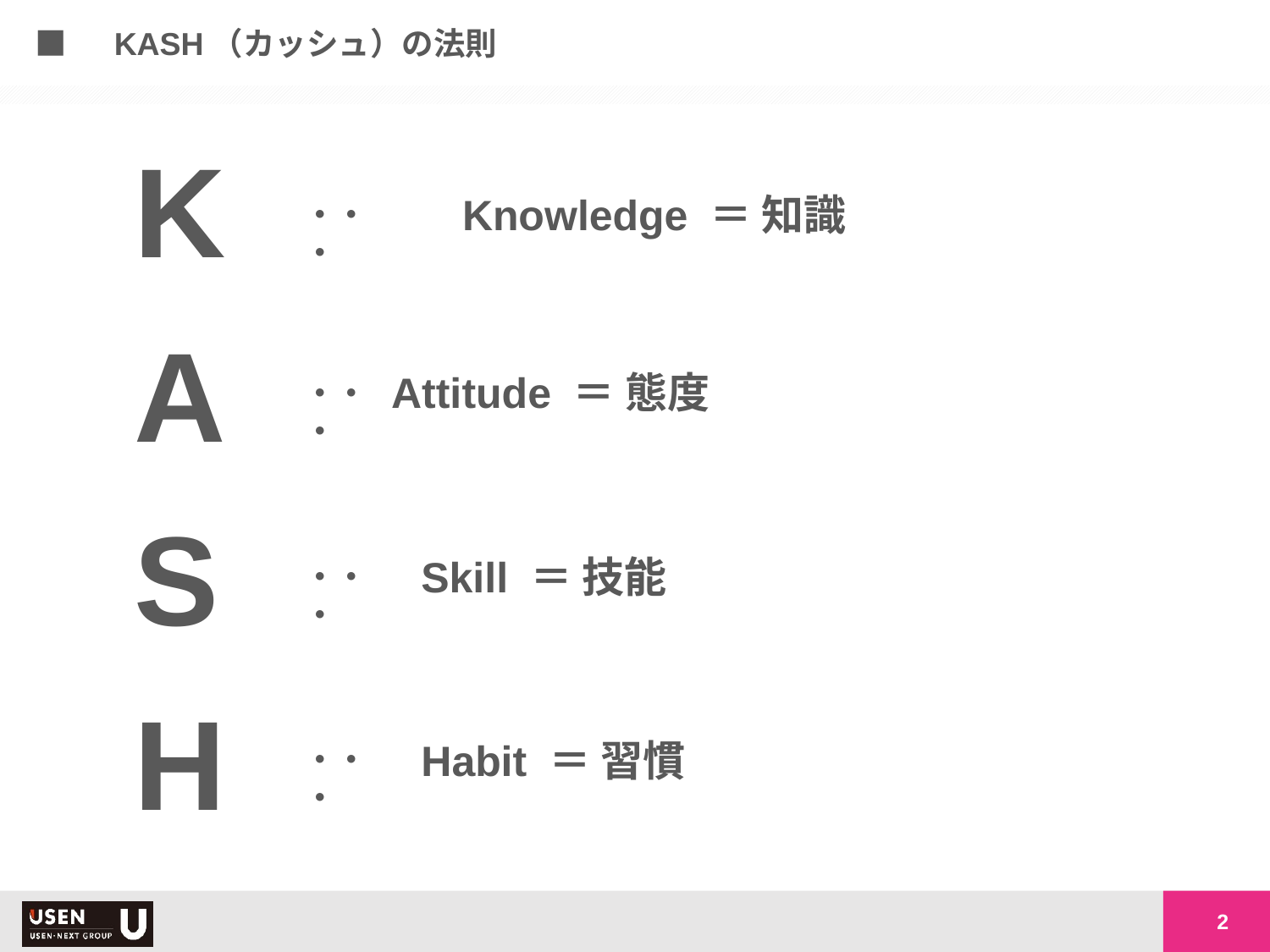

■　KASH（カッシュ）の法則
K
　　　　Knowledge ＝ 知識
・・・
A
Attitude ＝ 態度
・・・
S
　Skill ＝ 技能
・・・
H
　Habit ＝ 習慣
・・・
2